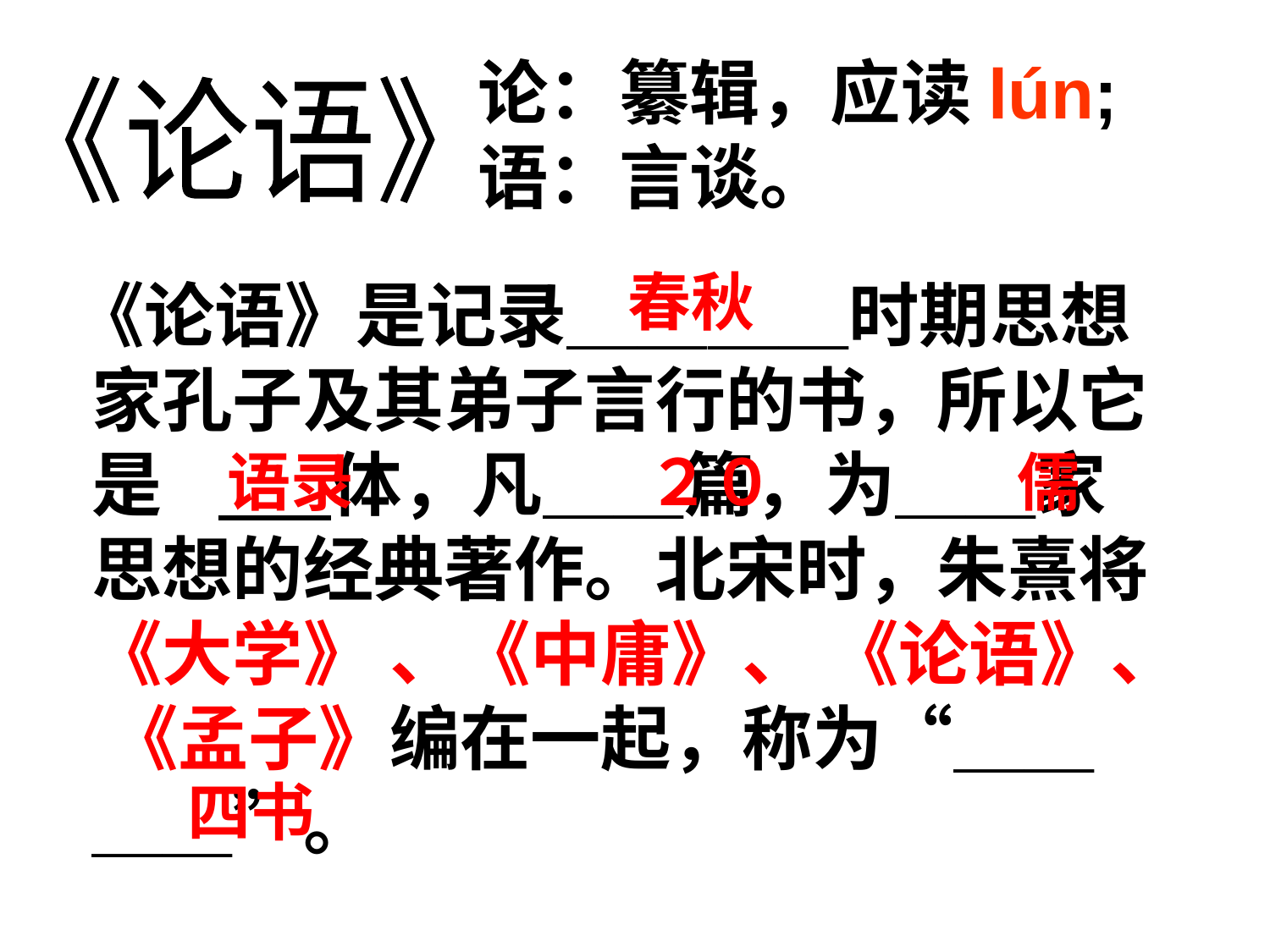

论：纂辑，应读lún;
语：言谈。
《论语》
春秋
 《论语》是记录＿＿＿＿时期思想家孔子及其弟子言行的书，所以它是	       体，凡＿＿篇，为＿＿家思想的经典著作。北宋时，朱熹将《大学》 、《中庸》、 《论语》、 《孟子》编在一起，称为“＿＿＿＿”。
语录
２０
儒
四书